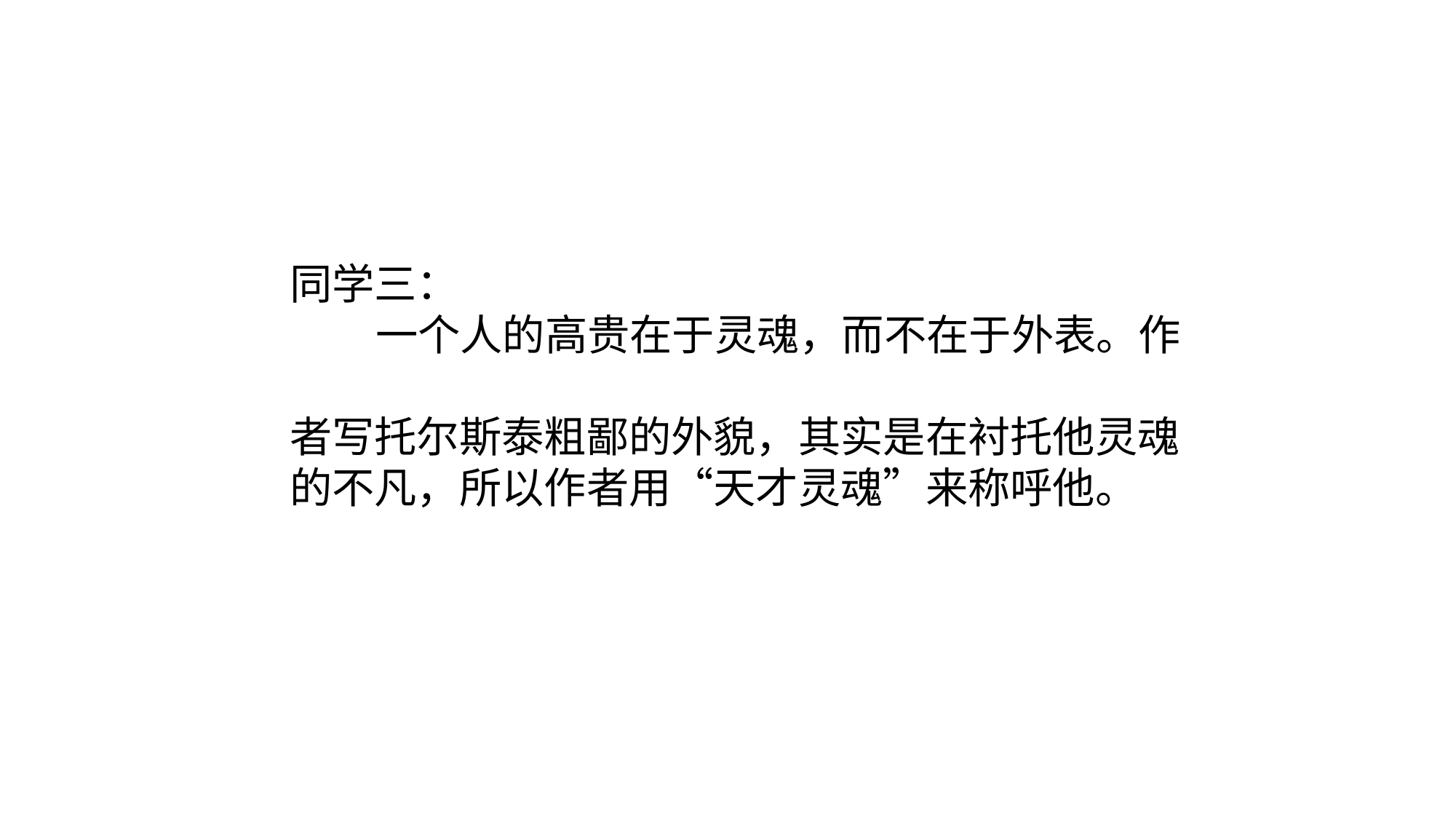

同学三：
        一个人的高贵在于灵魂，而不在于外表。作
者写托尔斯泰粗鄙的外貌，其实是在衬托他灵魂
的不凡，所以作者用“天才灵魂”来称呼他。